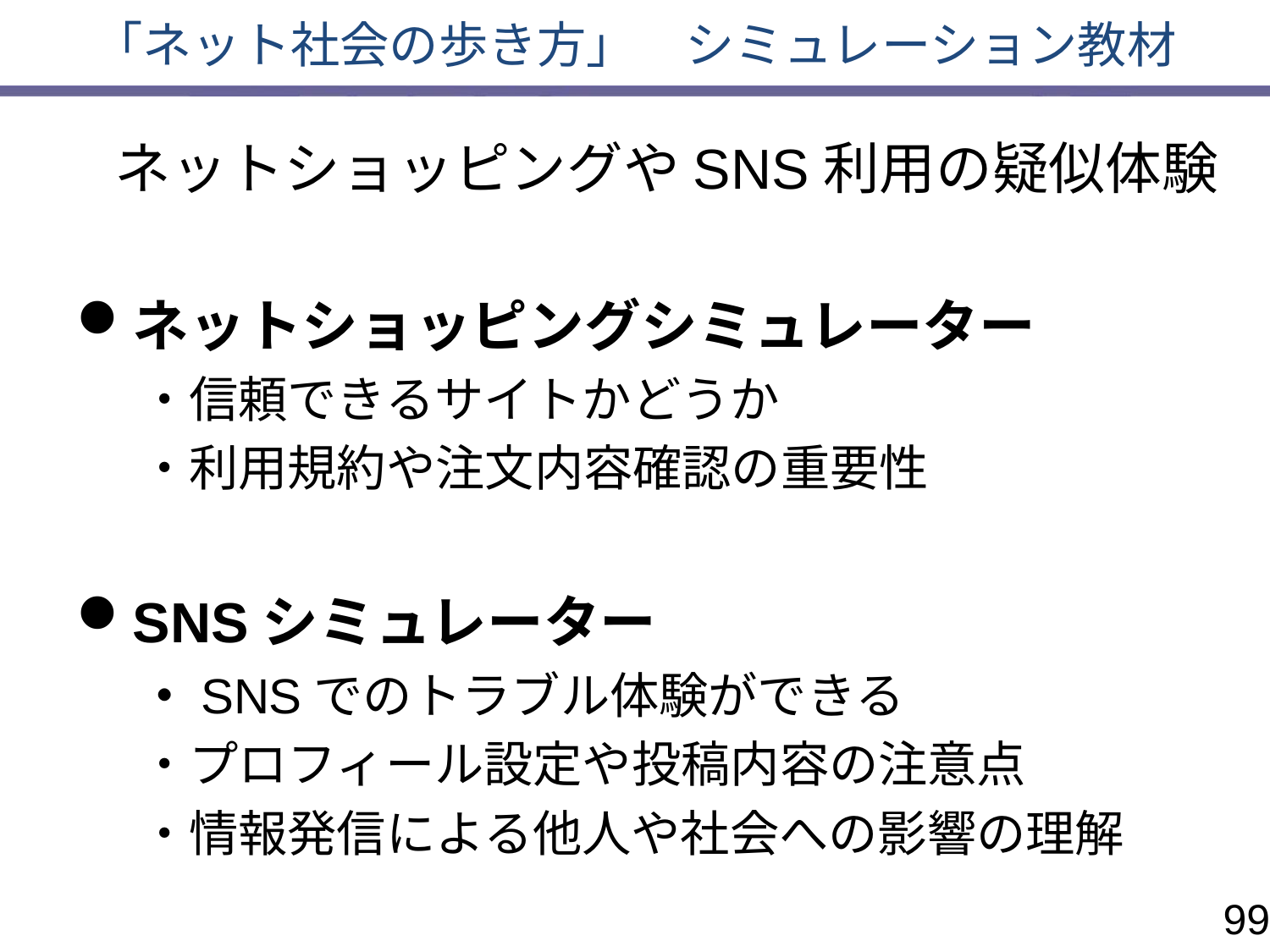

「ネット社会の歩き方」　シミュレーション教材
ネットショッピングやSNS利用の疑似体験

ネットショッピングシミュレーター
・信頼できるサイトかどうか
・利用規約や注文内容確認の重要性

SNSシミュレーター
・SNSでのトラブル体験ができる
・プロフィール設定や投稿内容の注意点
・情報発信による他人や社会への影響の理解

99